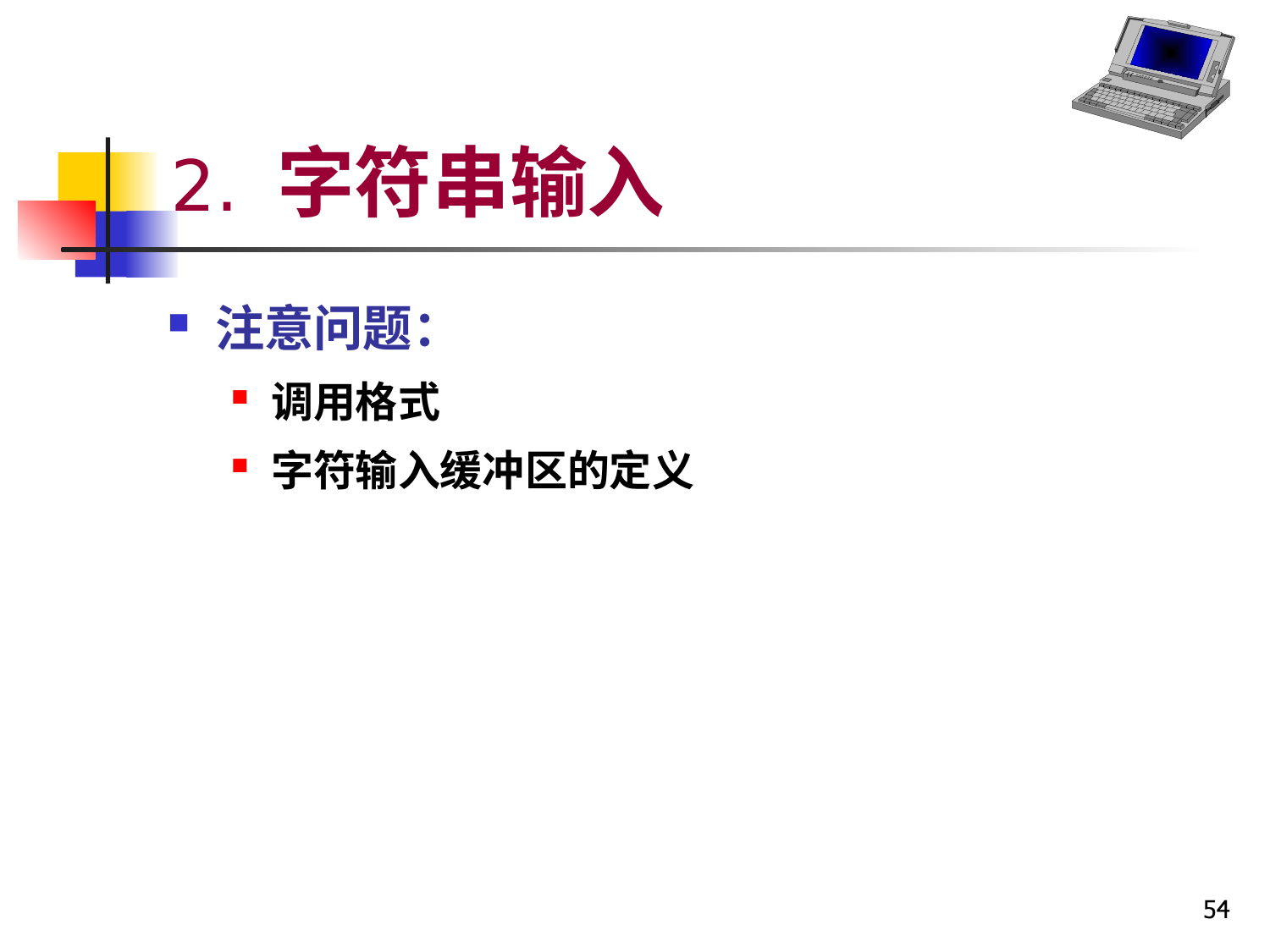

# 2. 字符串输入
注意问题：
调用格式
字符输入缓冲区的定义
54